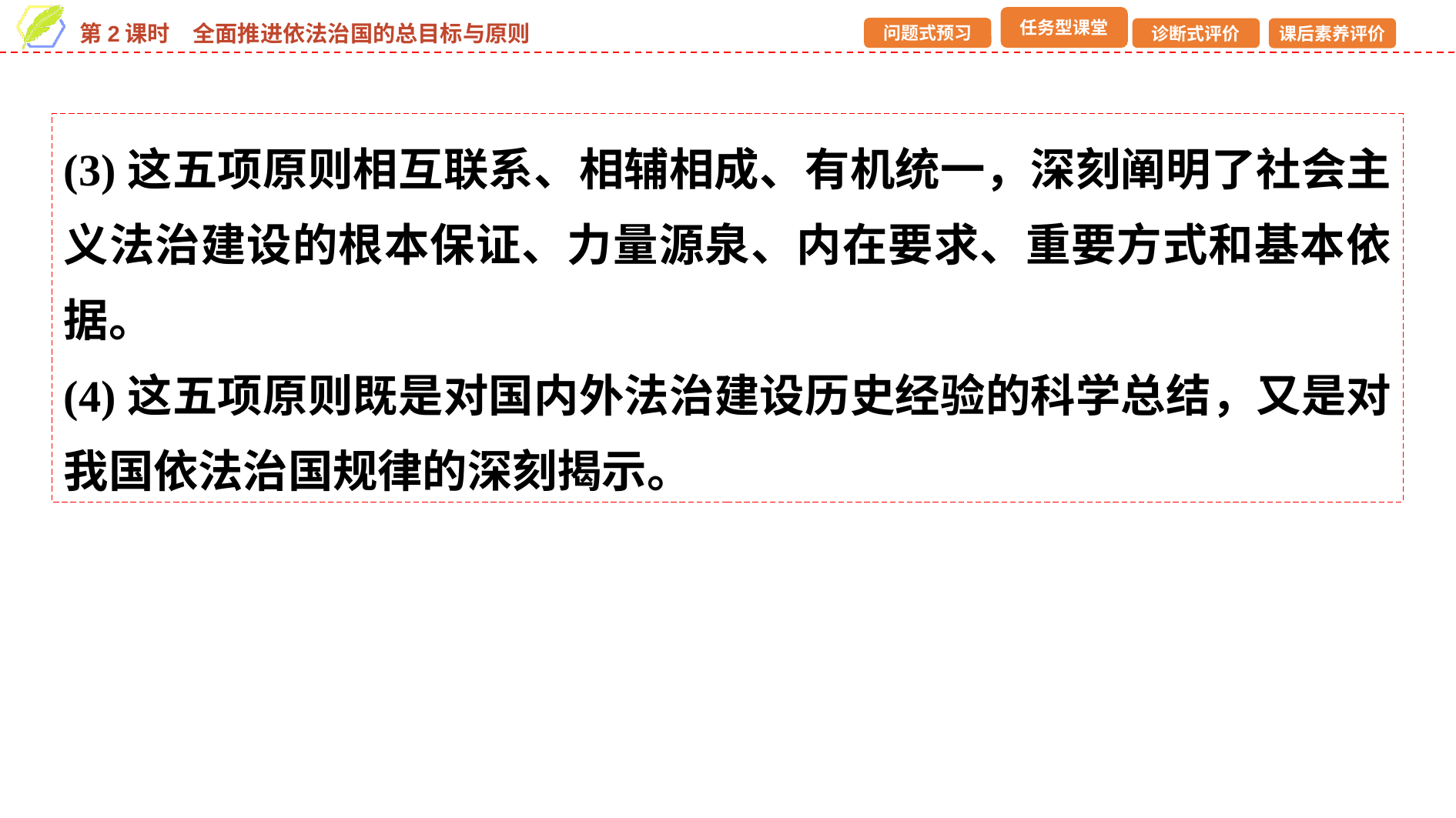

(3)这五项原则相互联系、相辅相成、有机统一，深刻阐明了社会主义法治建设的根本保证、力量源泉、内在要求、重要方式和基本依据。
(4)这五项原则既是对国内外法治建设历史经验的科学总结，又是对我国依法治国规律的深刻揭示。